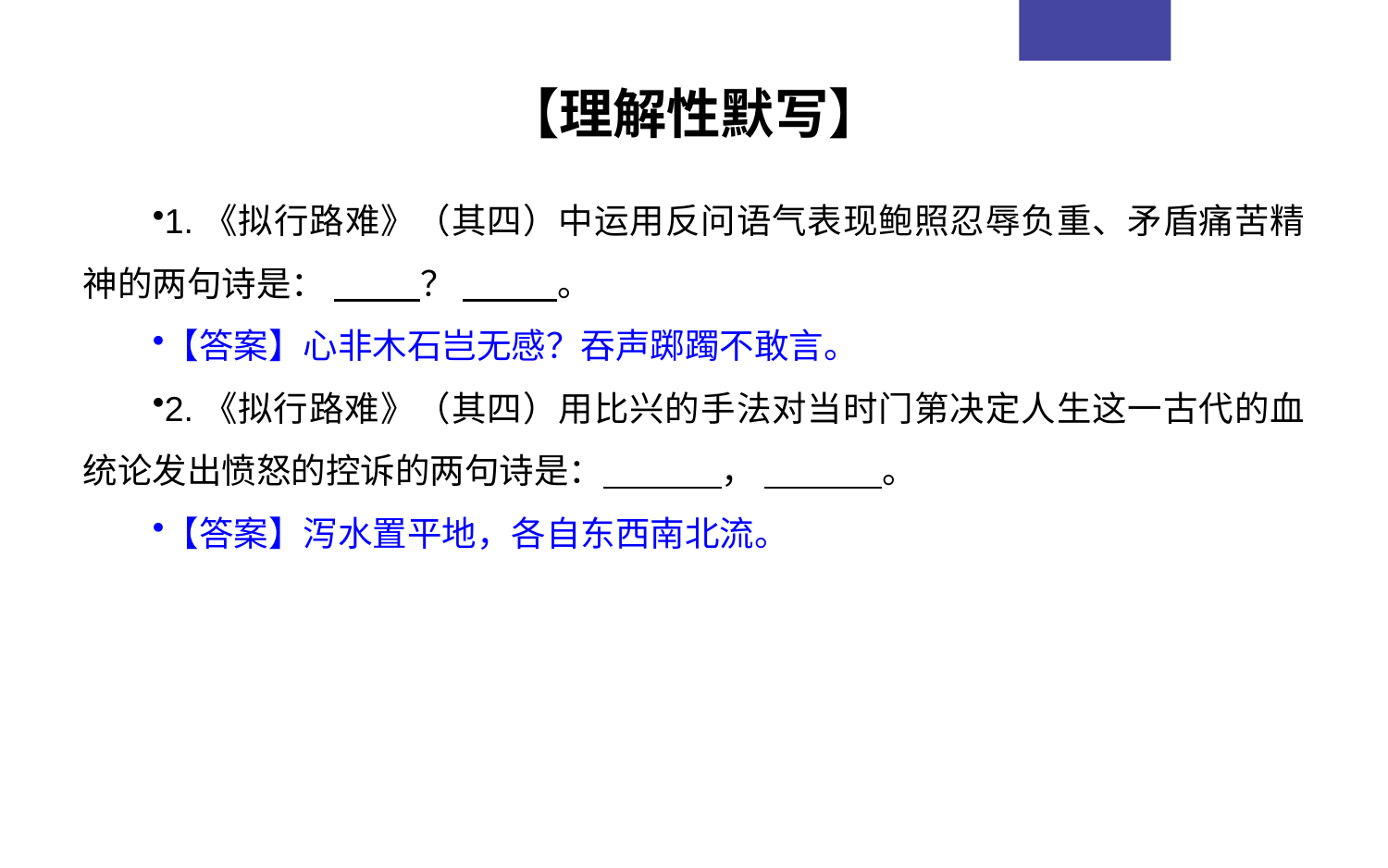

【理解性默写】
1.《拟行路难》（其四）中运用反问语气表现鲍照忍辱负重、矛盾痛苦精神的两句诗是：            ？             。
【答案】心非木石岂无感？吞声踯躅不敢言。
2.《拟行路难》（其四）用比兴的手法对当时门第决定人生这一古代的血统论发出愤怒的控诉的两句诗是：               ，                。
【答案】泻水置平地，各自东西南北流。